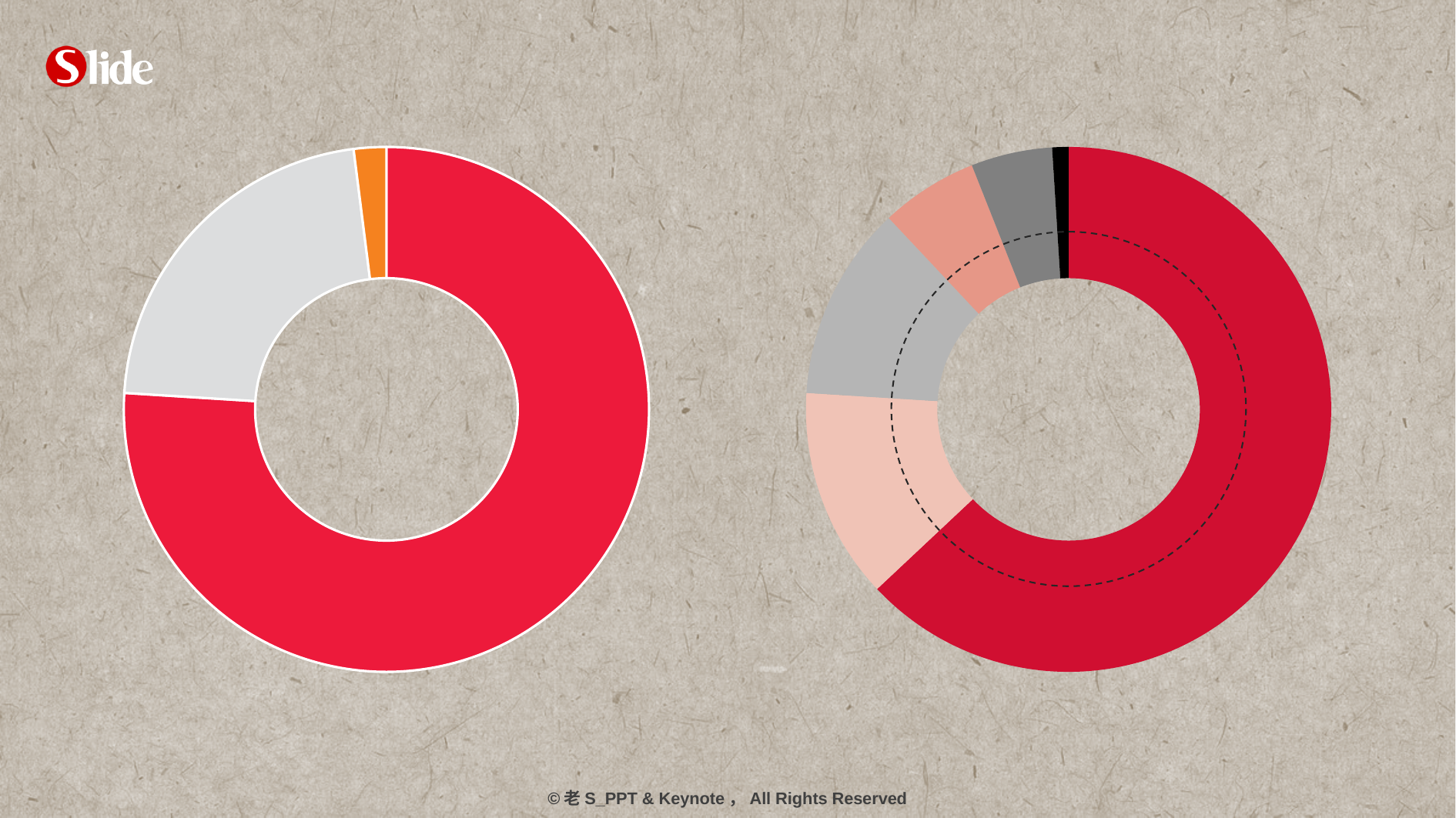

### Chart

| Category | 列1 |
|---|---|
| A | 76.0 |
| B | 22.0 |
| C | 2.0 |

### Chart

| Category | 列1 |
|---|---|
| A | 63.0 |
| B | 13.0 |
| C | 12.0 |